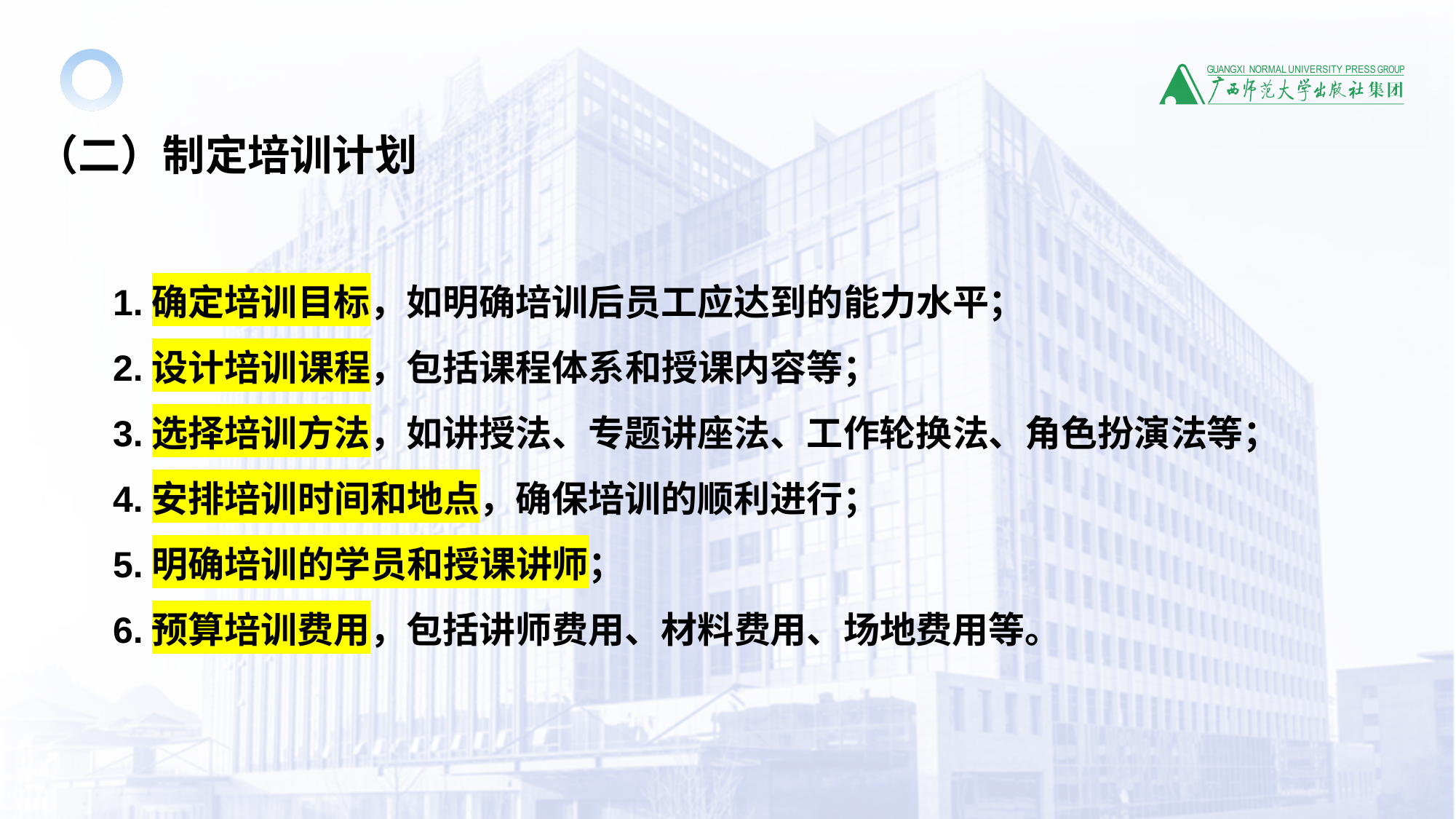

（二）制定培训计划
1.确定培训目标，如明确培训后员工应达到的能力水平；
2.设计培训课程，包括课程体系和授课内容等；
3.选择培训方法，如讲授法、专题讲座法、工作轮换法、角色扮演法等；
4.安排培训时间和地点，确保培训的顺利进行；
5.明确培训的学员和授课讲师；
6.预算培训费用，包括讲师费用、材料费用、场地费用等。